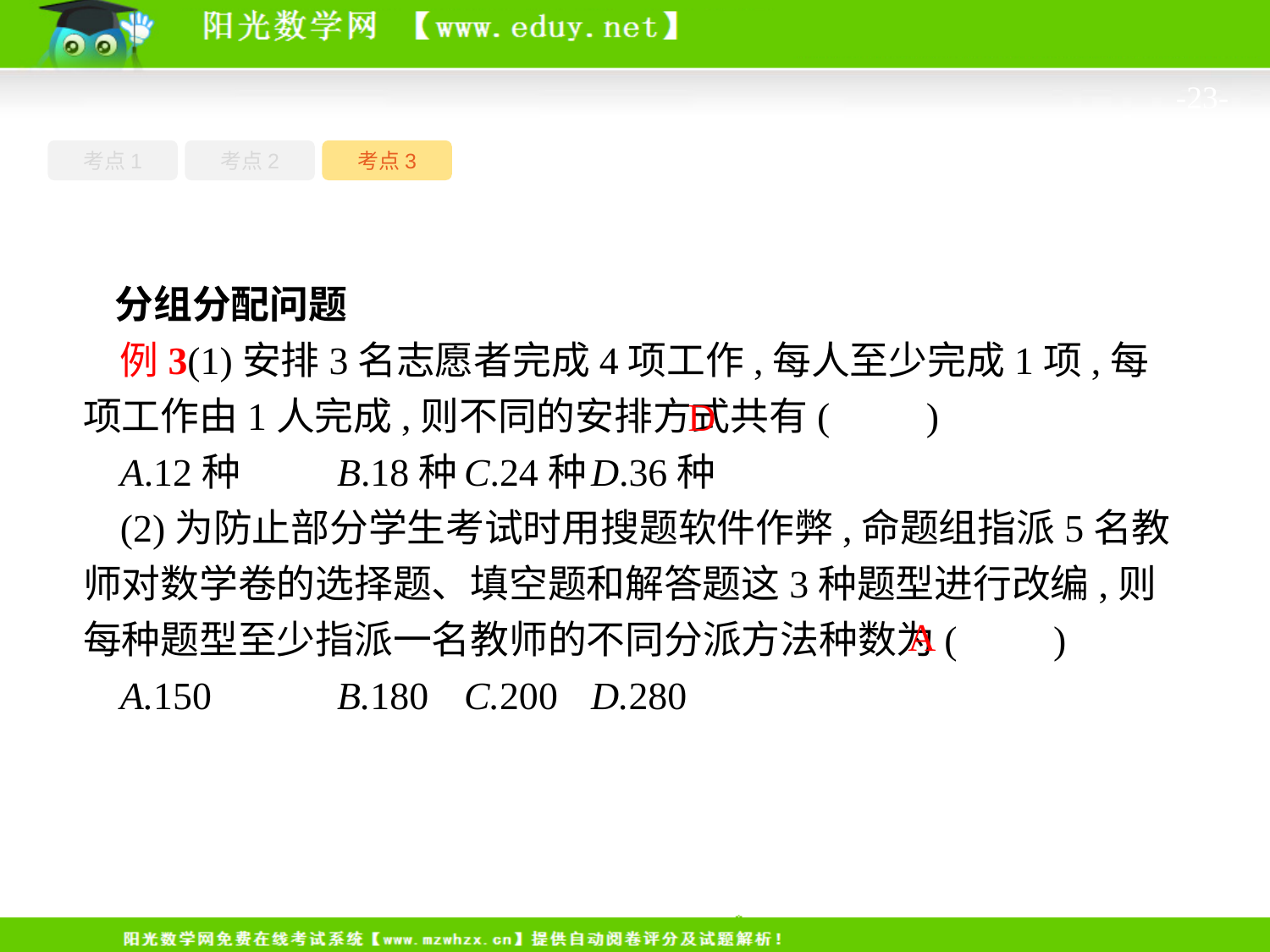

-23-
考点1
考点3
考点2
分组分配问题
例3(1)安排3名志愿者完成4项工作,每人至少完成1项,每项工作由1人完成,则不同的安排方式共有(　　)
A.12种	B.18种	C.24种	D.36种
(2)为防止部分学生考试时用搜题软件作弊,命题组指派5名教师对数学卷的选择题、填空题和解答题这3种题型进行改编,则每种题型至少指派一名教师的不同分派方法种数为(　　)
A.150	B.180	C.200	D.280
D
A